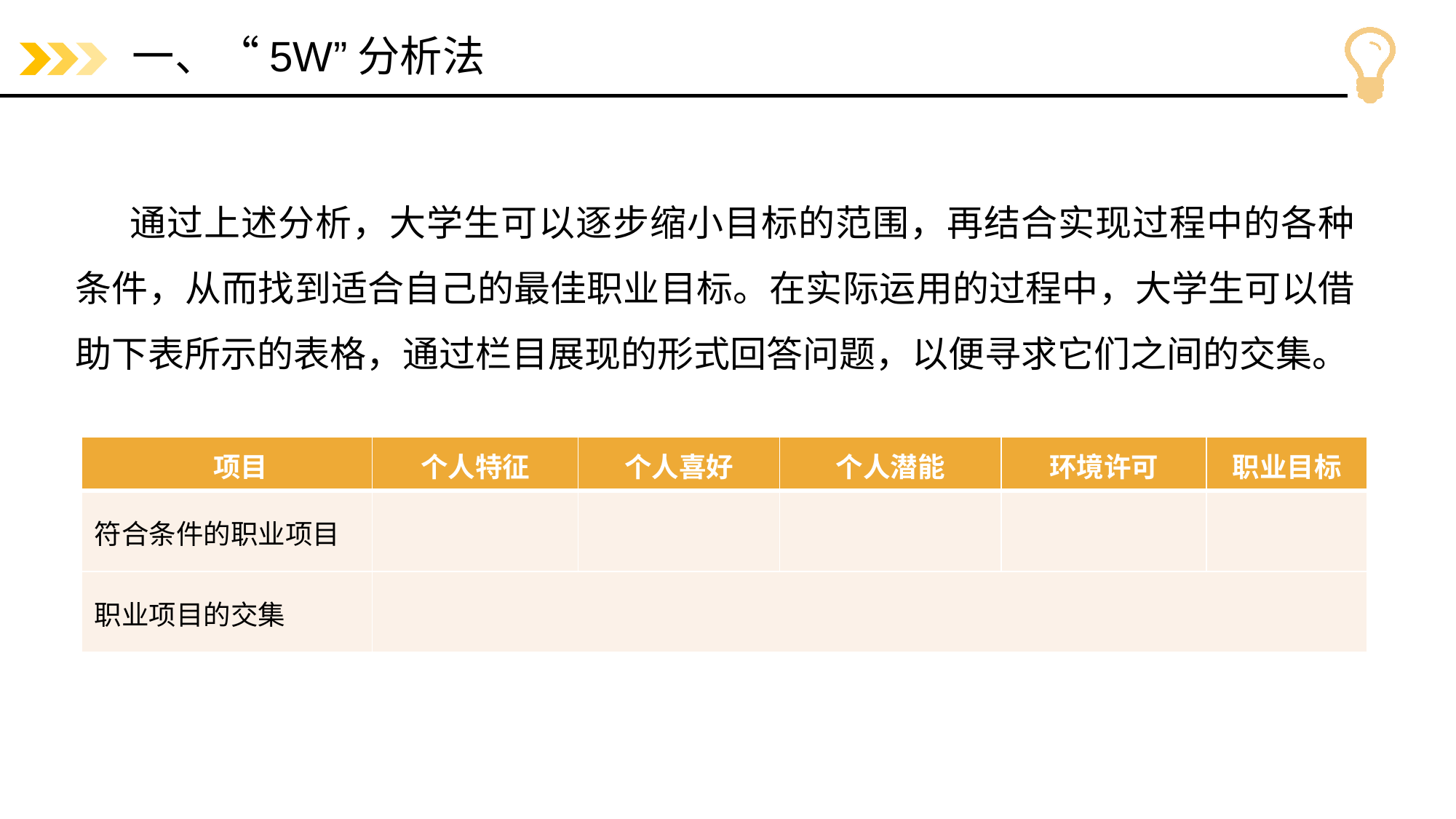

17
# 一、“5W”分析法
通过上述分析，大学生可以逐步缩小目标的范围，再结合实现过程中的各种条件，从而找到适合自己的最佳职业目标。在实际运用的过程中，大学生可以借助下表所示的表格，通过栏目展现的形式回答问题，以便寻求它们之间的交集。
| 项目 | 个人特征 | 个人喜好 | 个人潜能 | 环境许可 | 职业目标 |
| --- | --- | --- | --- | --- | --- |
| 符合条件的职业项目 |  |  |  |  |  |
| 职业项目的交集 |  |  |  |  |  |